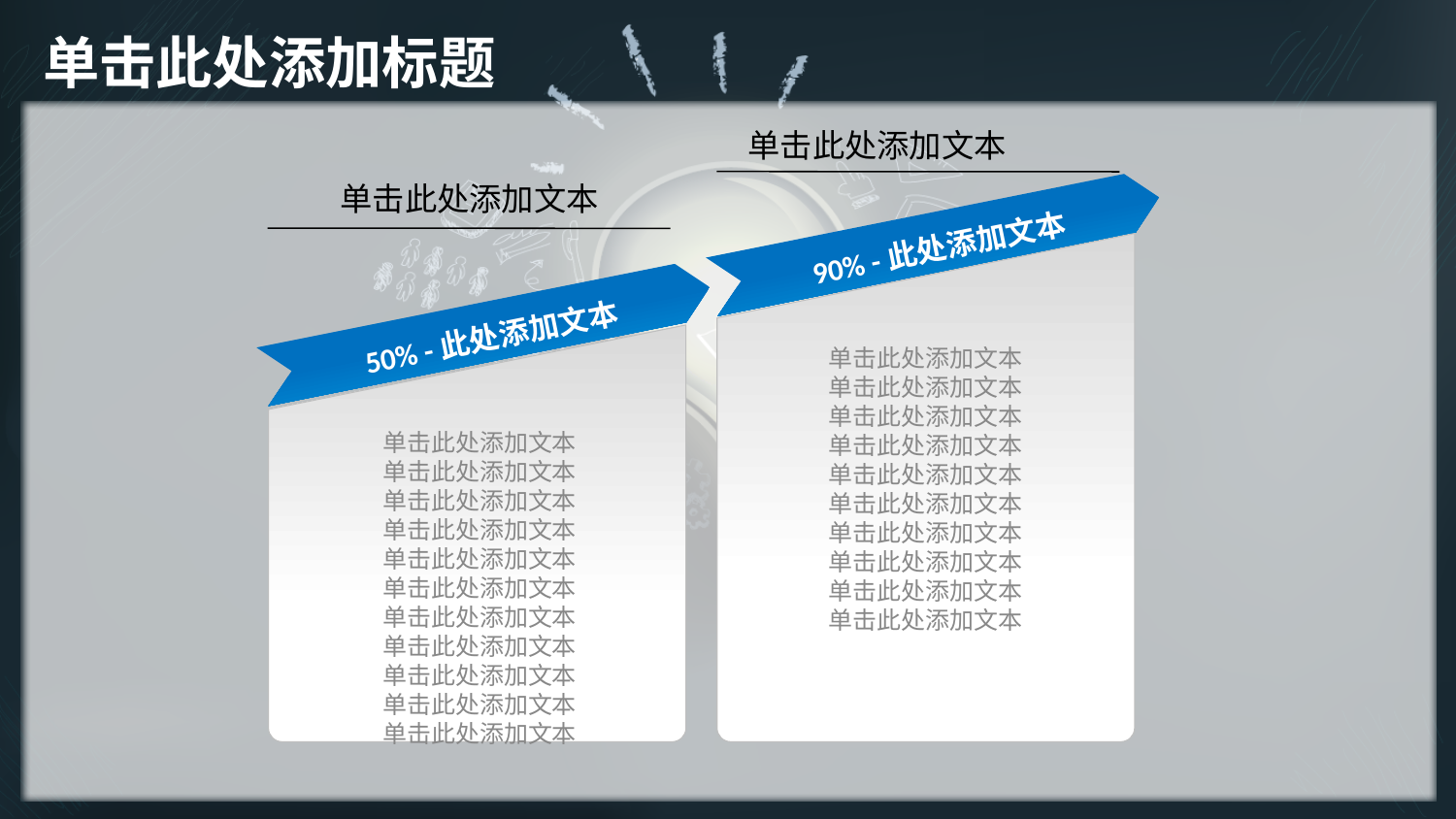

# 单击此处添加标题
单击此处添加文本
单击此处添加文本

90% -此处添加文本

50% -此处添加文本
单击此处添加文本
单击此处添加文本
单击此处添加文本
单击此处添加文本
单击此处添加文本
单击此处添加文本
单击此处添加文本
单击此处添加文本
单击此处添加文本
单击此处添加文本
单击此处添加文本
单击此处添加文本
单击此处添加文本
单击此处添加文本
单击此处添加文本
单击此处添加文本
单击此处添加文本
单击此处添加文本
单击此处添加文本
单击此处添加文本
单击此处添加文本